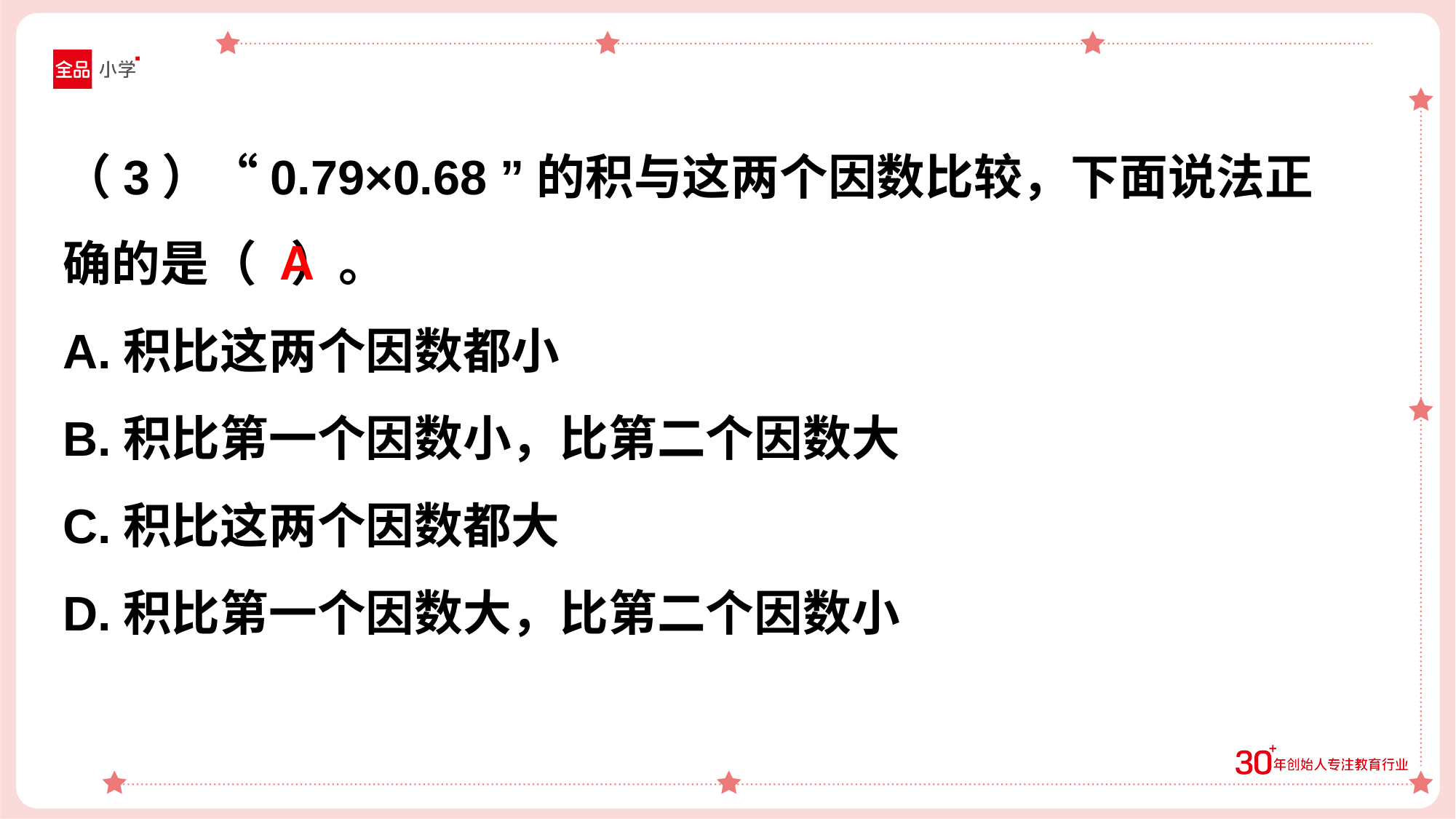

（3）“0.79×0.68 ”的积与这两个因数比较，下面说法正确的是（   ）。
A.积比这两个因数都小
B.积比第一个因数小，比第二个因数大
C.积比这两个因数都大
D.积比第一个因数大，比第二个因数小
A